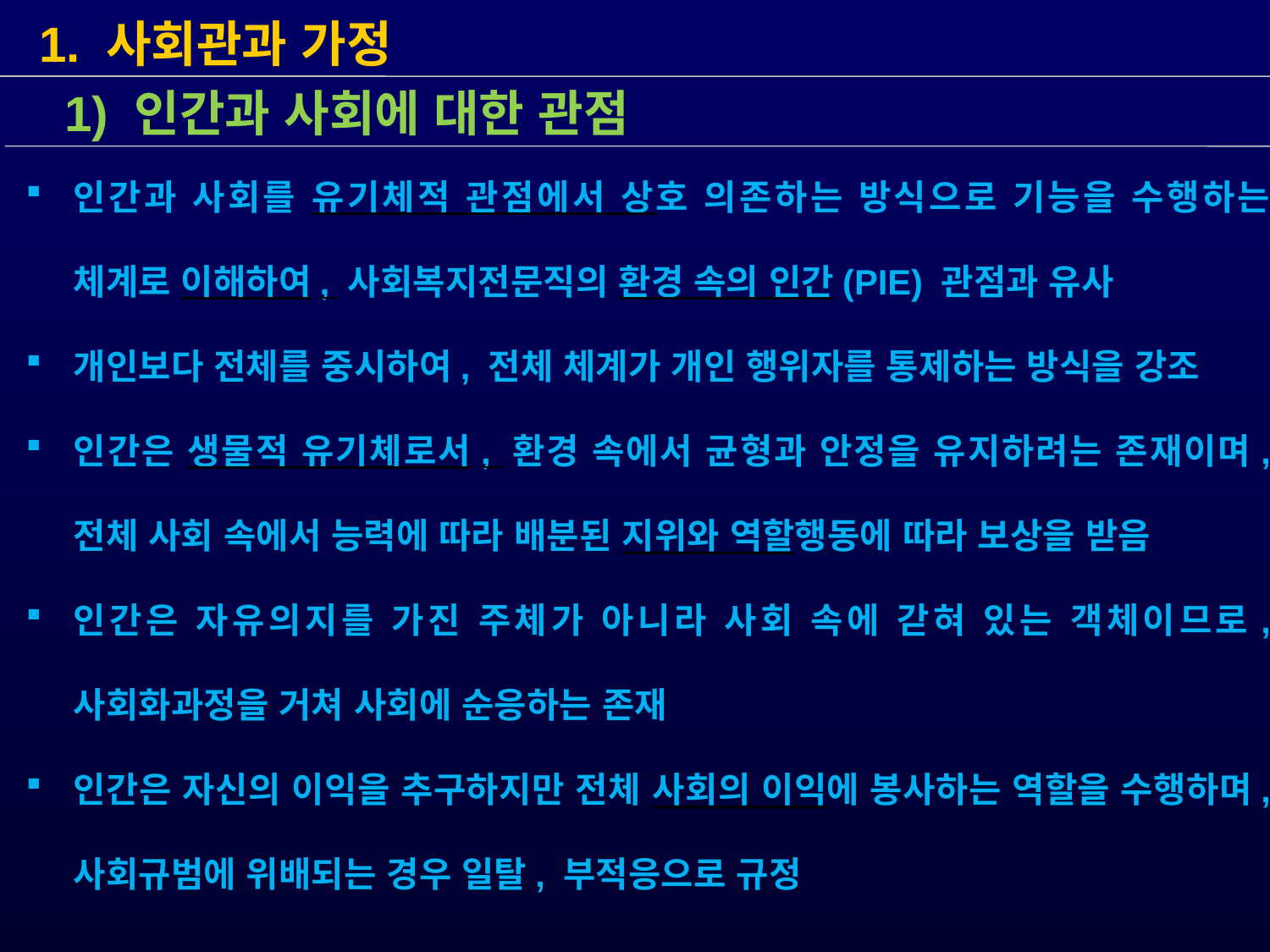

1. 사회관과 가정

인간과 사회를 유기체적 관점에서 상호 의존하는 방식으로 기능을 수행하는 체계로 이해하여, 사회복지전문직의 환경 속의 인간(PIE) 관점과 유사
개인보다 전체를 중시하여, 전체 체계가 개인 행위자를 통제하는 방식을 강조
인간은 생물적 유기체로서, 환경 속에서 균형과 안정을 유지하려는 존재이며, 전체 사회 속에서 능력에 따라 배분된 지위와 역할행동에 따라 보상을 받음
인간은 자유의지를 가진 주체가 아니라 사회 속에 갇혀 있는 객체이므로, 사회화과정을 거쳐 사회에 순응하는 존재
인간은 자신의 이익을 추구하지만 전체 사회의 이익에 봉사하는 역할을 수행하며, 사회규범에 위배되는 경우 일탈, 부적응으로 규정
  1) 인간과 사회에 대한 관점